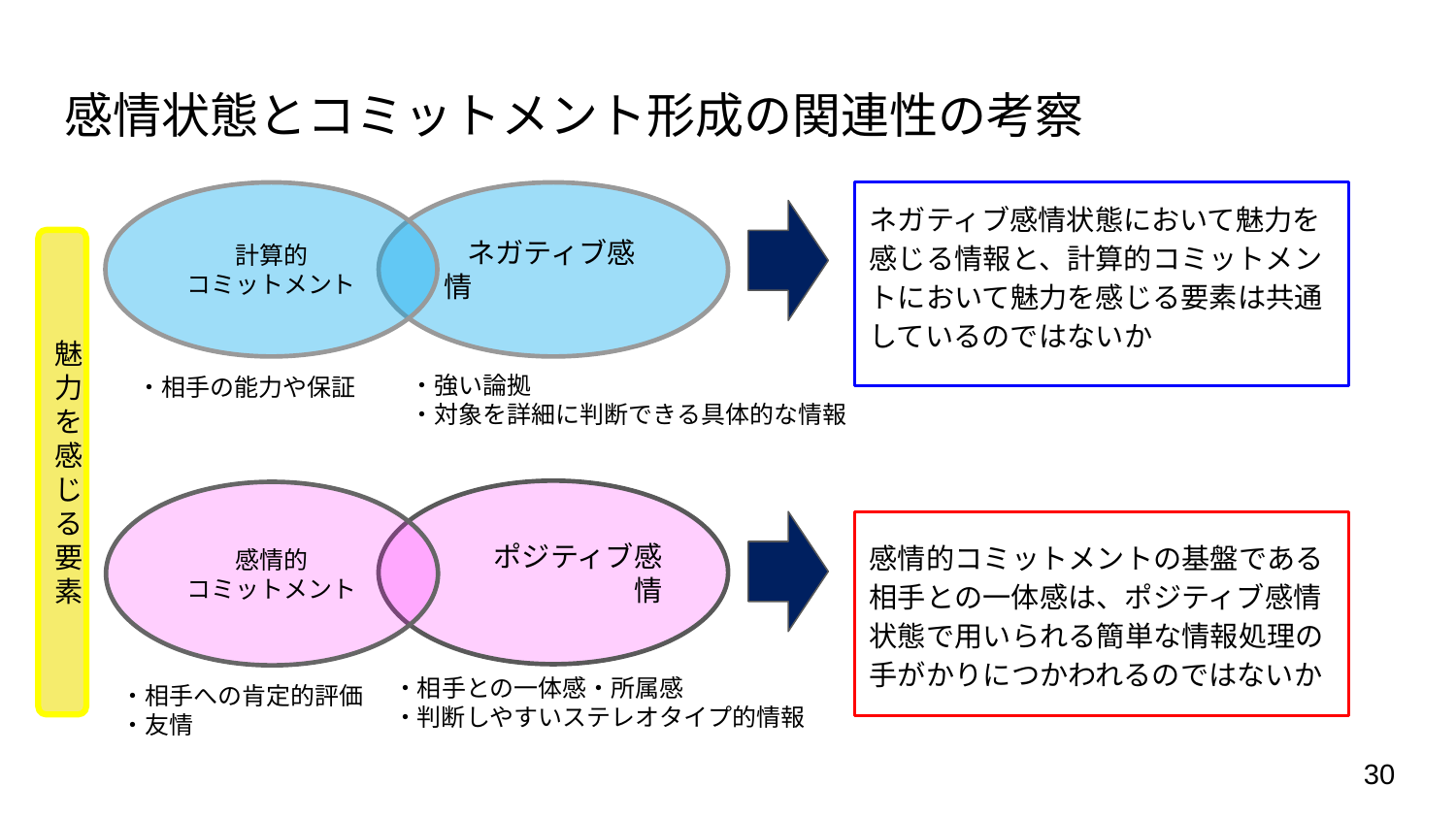

# 感情状態とコミットメント形成の関連性の考察
計算的
コミットメント
  ネガティブ感情
ネガティブ感情状態において魅力を感じる情報と、計算的コミットメントにおいて魅力を感じる要素は共通しているのではないか

魅力を感じる要素
・強い論拠
・対象を詳細に判断できる具体的な情報
・相手の能力や保証
  ポジティブ感情
感情的
コミットメント

感情的コミットメントの基盤である相手との一体感は、ポジティブ感情状態で用いられる簡単な情報処理の手がかりにつかわれるのではないか
・相手との一体感・所属感
・判断しやすいステレオタイプ的情報

・相手への肯定的評価
・友情
30